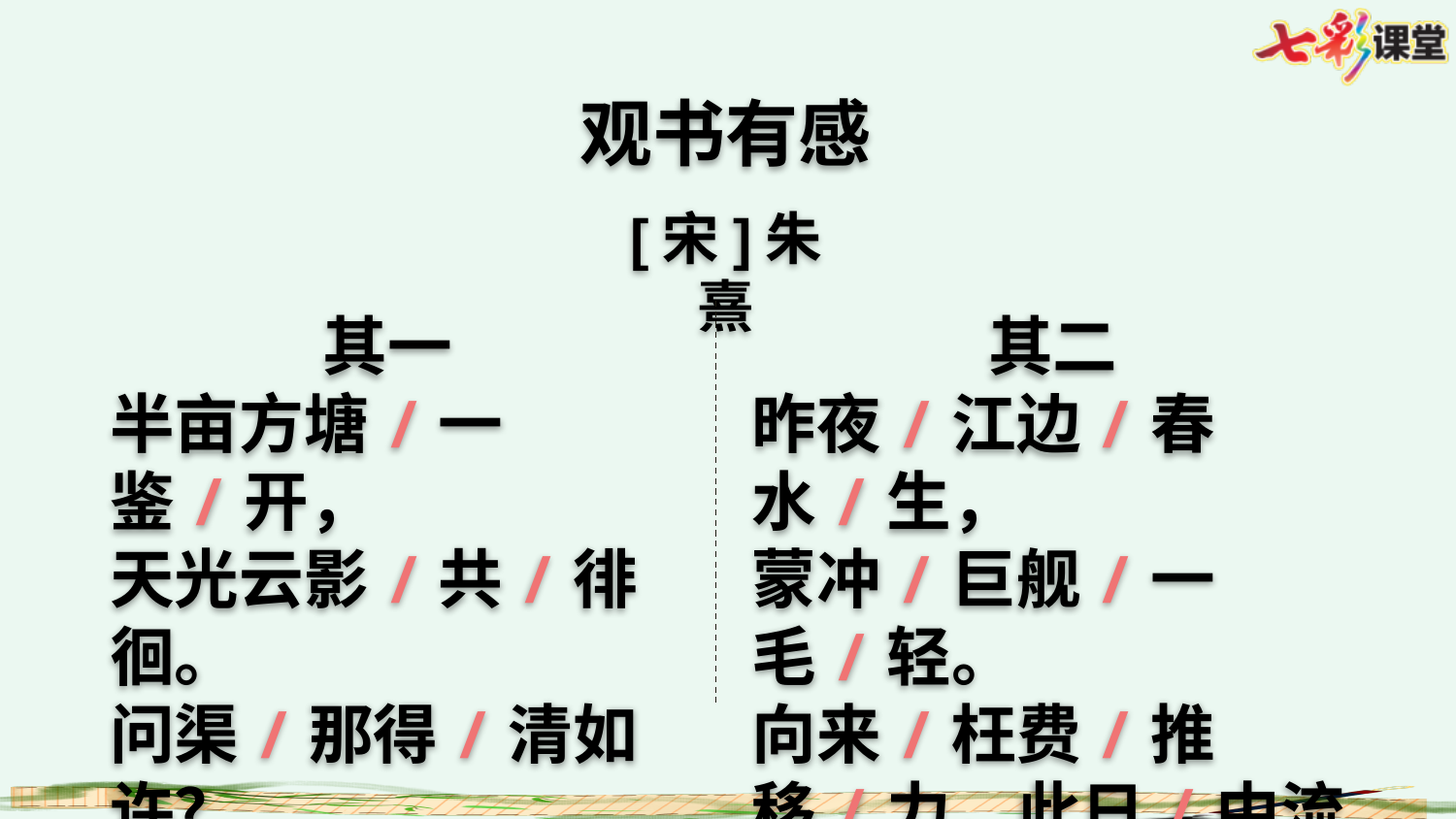

观书有感
[宋]朱熹
其一
半亩方塘/一鉴/开，
天光云影/共/徘徊。
问渠/那得/清如许？
为有/源头/活水来。
其二
昨夜/江边/春水/生，
蒙冲/巨舰/一毛/轻。
向来/枉费/推移/力，此日/中流/自在/行。